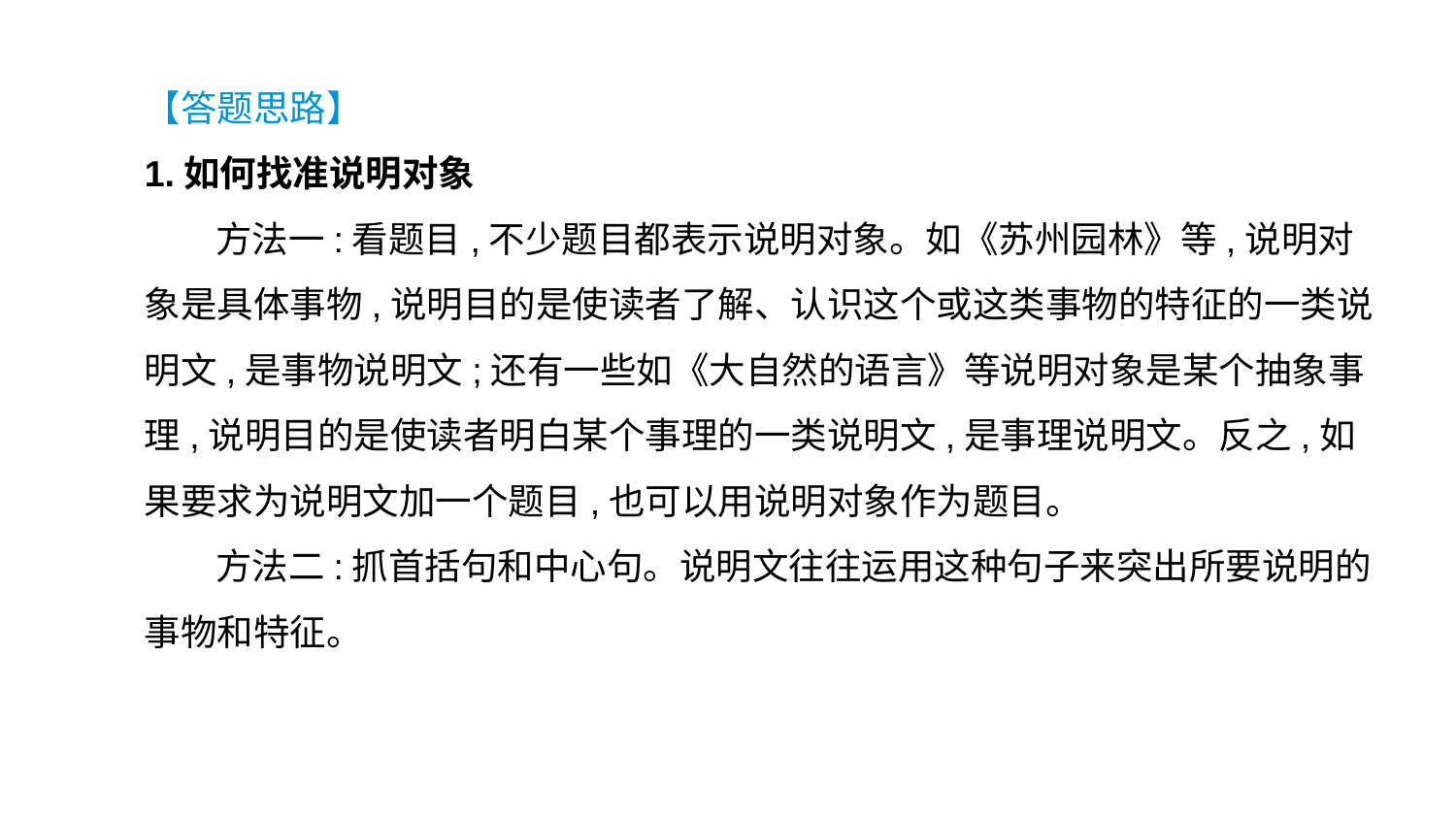

【答题思路】
1.如何找准说明对象
方法一:看题目,不少题目都表示说明对象。如《苏州园林》等,说明对象是具体事物,说明目的是使读者了解、认识这个或这类事物的特征的一类说明文,是事物说明文;还有一些如《大自然的语言》等说明对象是某个抽象事理,说明目的是使读者明白某个事理的一类说明文,是事理说明文。反之,如果要求为说明文加一个题目,也可以用说明对象作为题目。
方法二:抓首括句和中心句。说明文往往运用这种句子来突出所要说明的事物和特征。